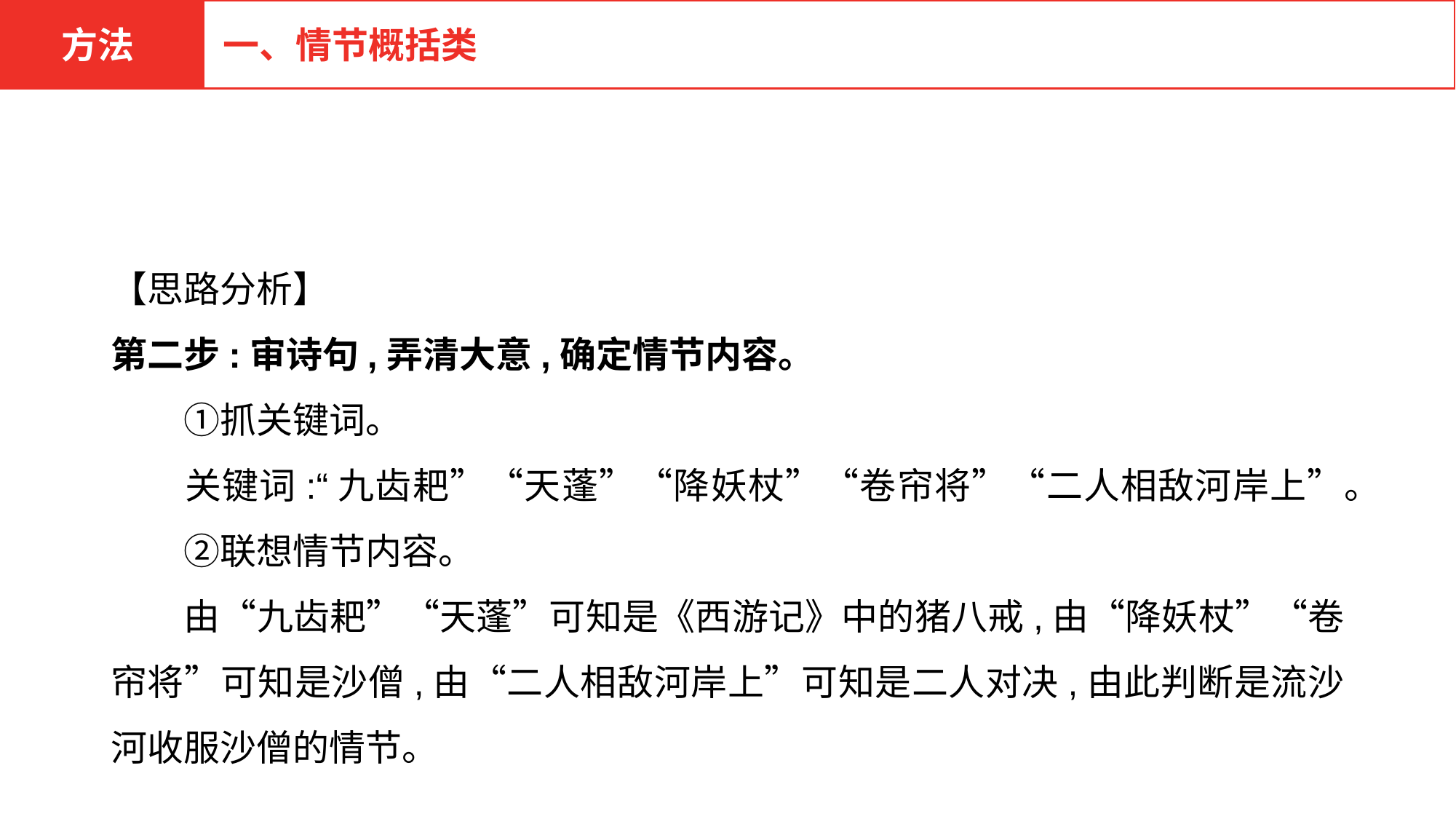

方法
一、情节概括类
【思路分析】
第二步:审诗句,弄清大意,确定情节内容。
　　①抓关键词。
　　关键词:“九齿耙”“天蓬”“降妖杖”“卷帘将”“二人相敌河岸上”。
　　②联想情节内容。
　　由“九齿耙”“天蓬”可知是《西游记》中的猪八戒,由“降妖杖”“卷帘将”可知是沙僧,由“二人相敌河岸上”可知是二人对决,由此判断是流沙河收服沙僧的情节。